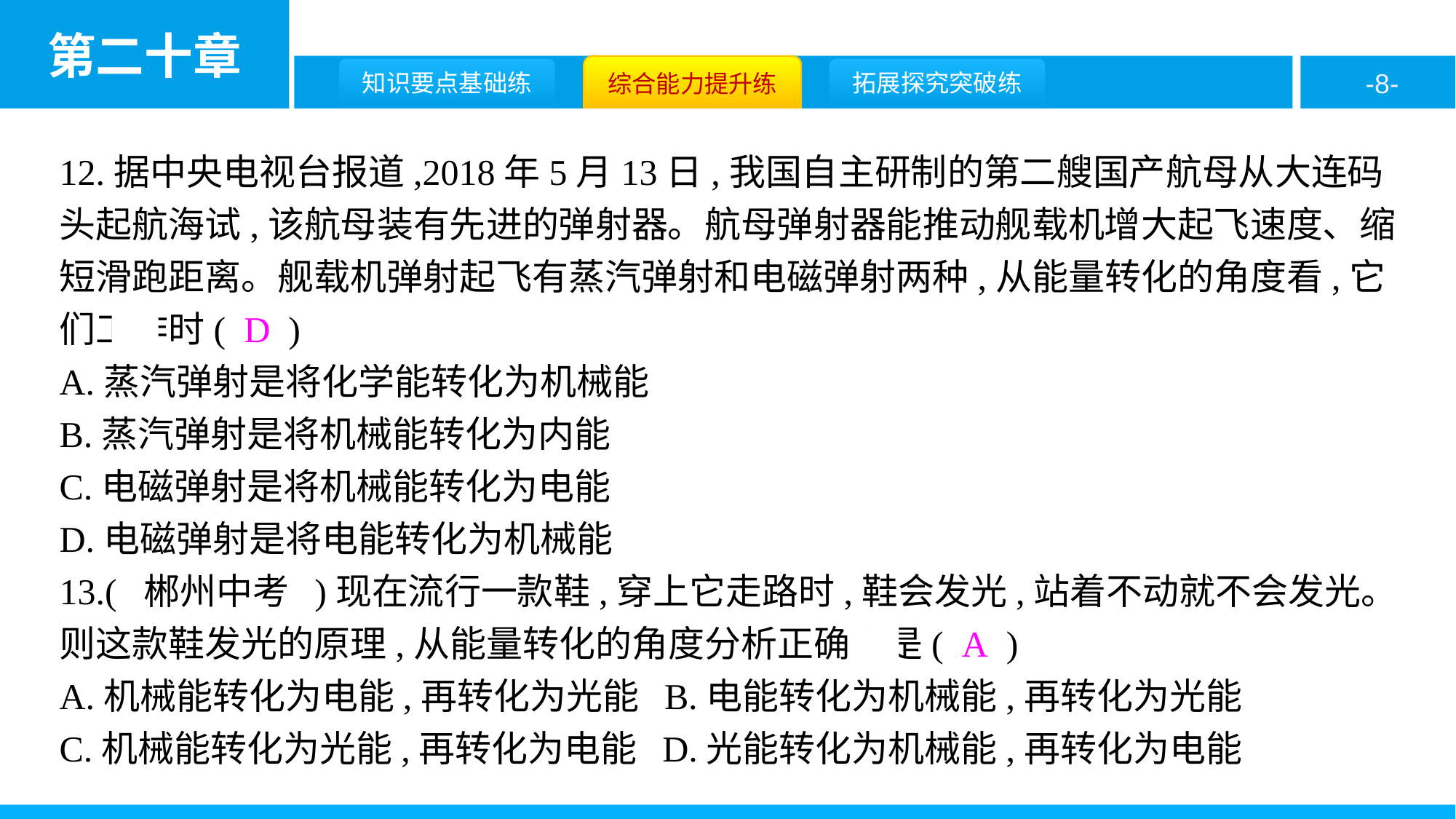

12.据中央电视台报道,2018年5月13日,我国自主研制的第二艘国产航母从大连码头起航海试,该航母装有先进的弹射器。航母弹射器能推动舰载机增大起飞速度、缩短滑跑距离。舰载机弹射起飞有蒸汽弹射和电磁弹射两种,从能量转化的角度看,它们工作时(  D  )
A.蒸汽弹射是将化学能转化为机械能
B.蒸汽弹射是将机械能转化为内能
C.电磁弹射是将机械能转化为电能
D.电磁弹射是将电能转化为机械能
13.(  郴州中考  )现在流行一款鞋,穿上它走路时,鞋会发光,站着不动就不会发光。则这款鞋发光的原理,从能量转化的角度分析正确的是(  A  )
A.机械能转化为电能,再转化为光能  B.电能转化为机械能,再转化为光能
C.机械能转化为光能,再转化为电能  D.光能转化为机械能,再转化为电能